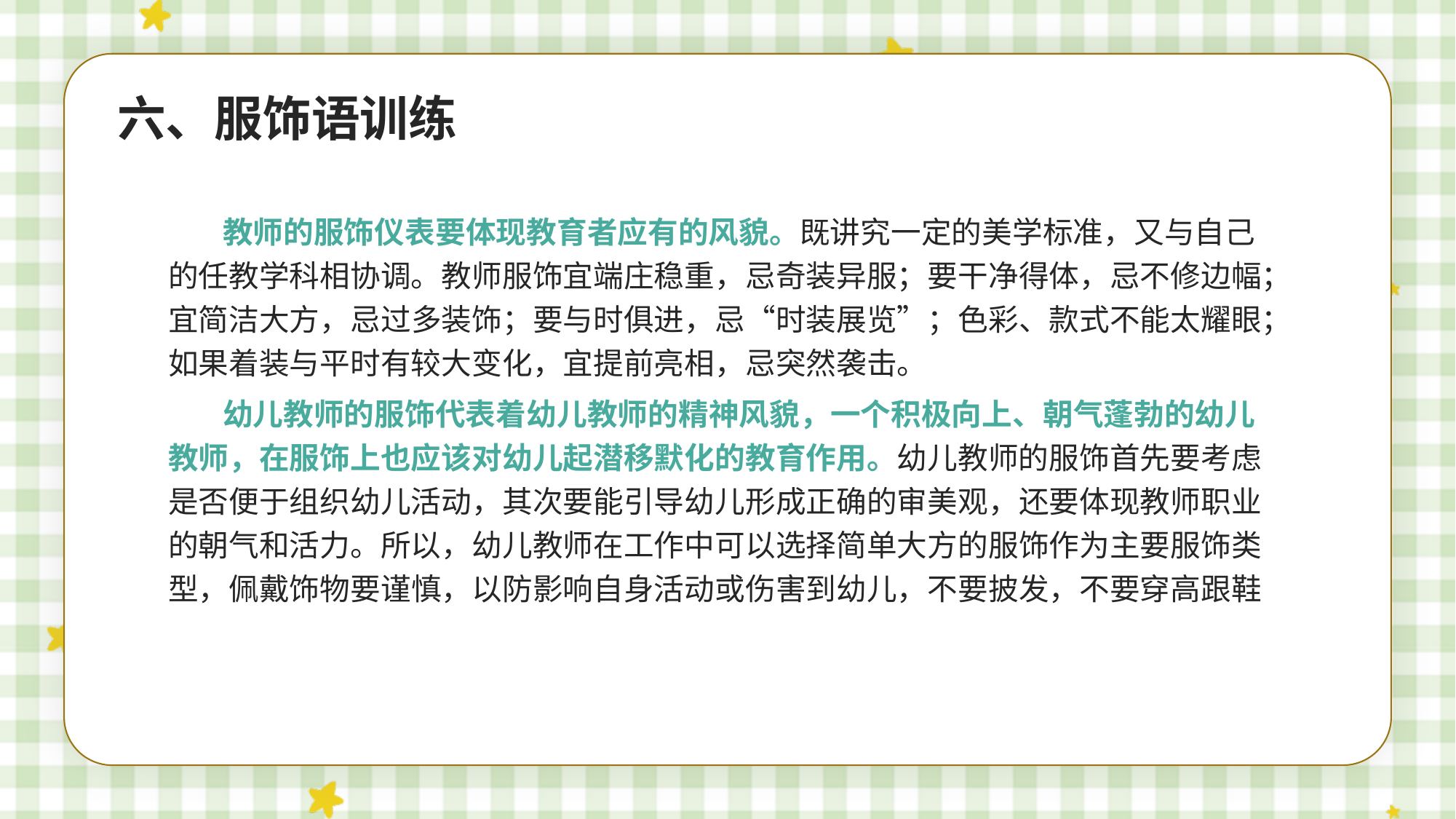

六、服饰语训练
教师的服饰仪表要体现教育者应有的风貌。既讲究一定的美学标准，又与自己的任教学科相协调。教师服饰宜端庄稳重，忌奇装异服；要干净得体，忌不修边幅；宜简洁大方，忌过多装饰；要与时俱进，忌“时装展览”；色彩、款式不能太耀眼；如果着装与平时有较大变化，宜提前亮相，忌突然袭击。
幼儿教师的服饰代表着幼儿教师的精神风貌，一个积极向上、朝气蓬勃的幼儿教师，在服饰上也应该对幼儿起潜移默化的教育作用。幼儿教师的服饰首先要考虑是否便于组织幼儿活动，其次要能引导幼儿形成正确的审美观，还要体现教师职业的朝气和活力。所以，幼儿教师在工作中可以选择简单大方的服饰作为主要服饰类型，佩戴饰物要谨慎，以防影响自身活动或伤害到幼儿，不要披发，不要穿高跟鞋